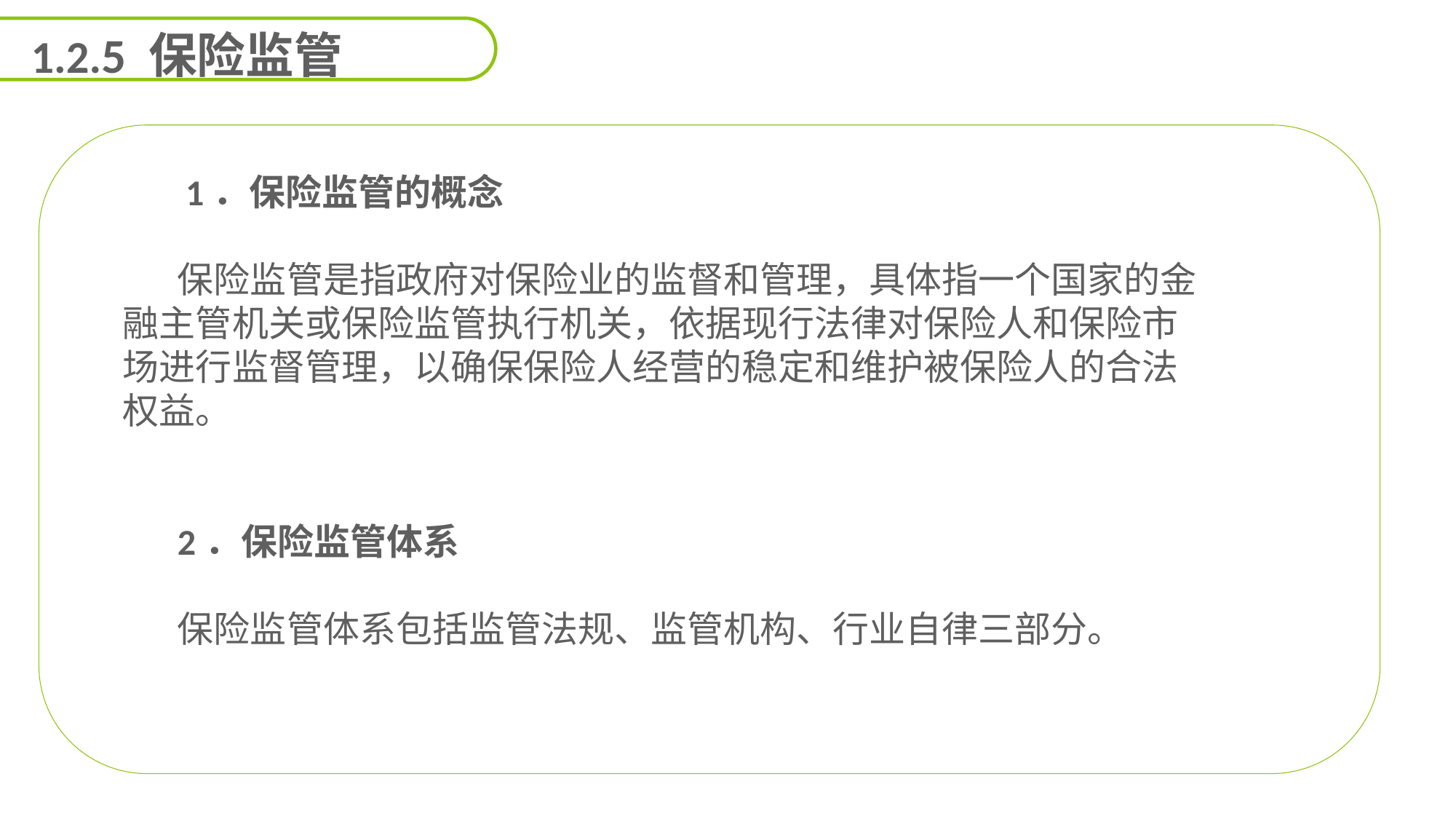

1.2.5 保险监管

 1．保险监管的概念

保险监管是指政府对保险业的监督和管理，具体指一个国家的金融主管机关或保险监管执行机关，依据现行法律对保险人和保险市场进行监督管理，以确保保险人经营的稳定和维护被保险人的合法权益。

2．保险监管体系

保险监管体系包括监管法规、监管机构、行业自律三部分。

能力
目标
延迟符